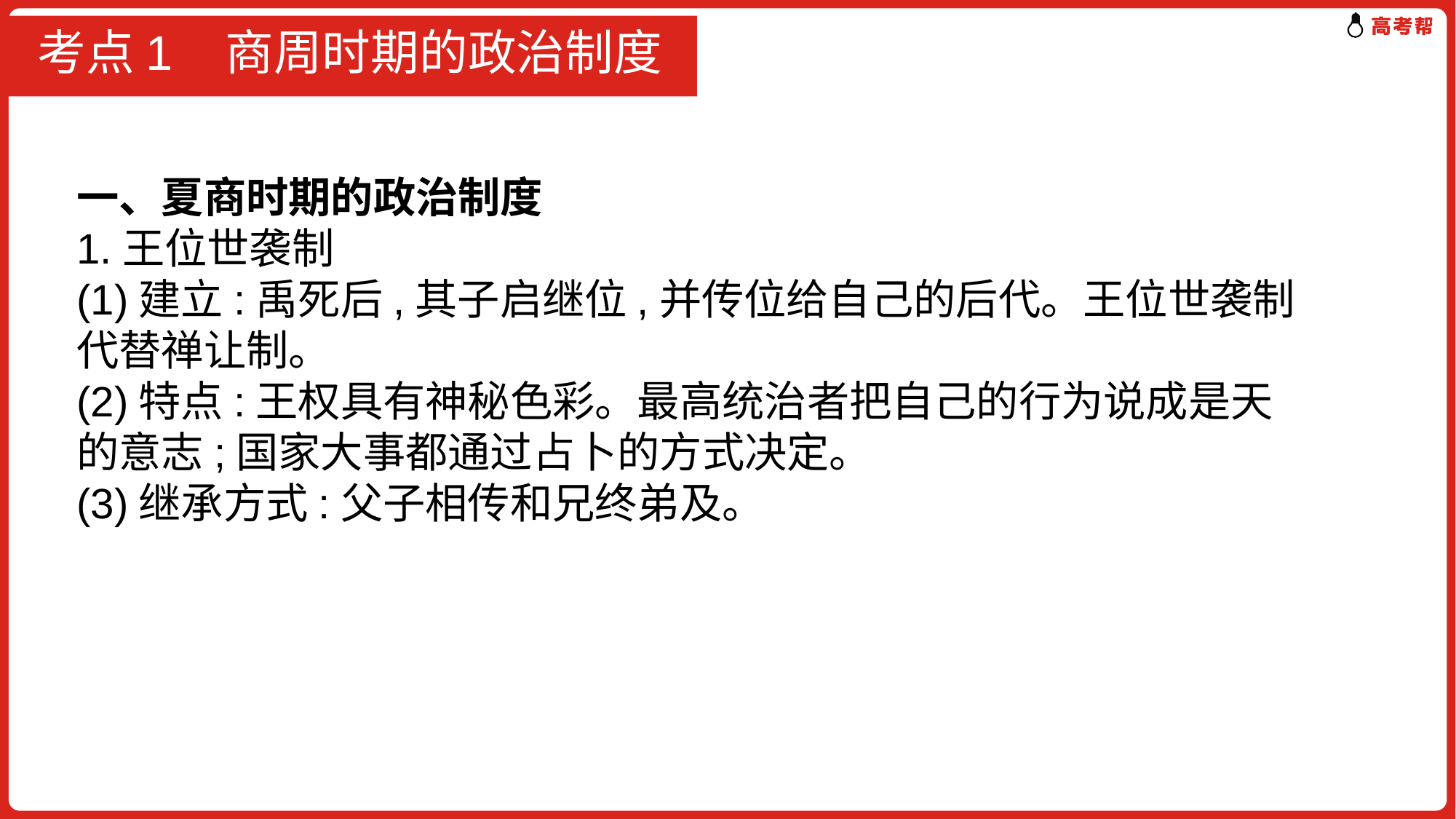

# 考点1   商周时期的政治制度
一、夏商时期的政治制度
1.王位世袭制
(1)建立:禹死后,其子启继位,并传位给自己的后代。王位世袭制代替禅让制。
(2)特点:王权具有神秘色彩。最高统治者把自己的行为说成是天的意志;国家大事都通过占卜的方式决定。
(3)继承方式:父子相传和兄终弟及。